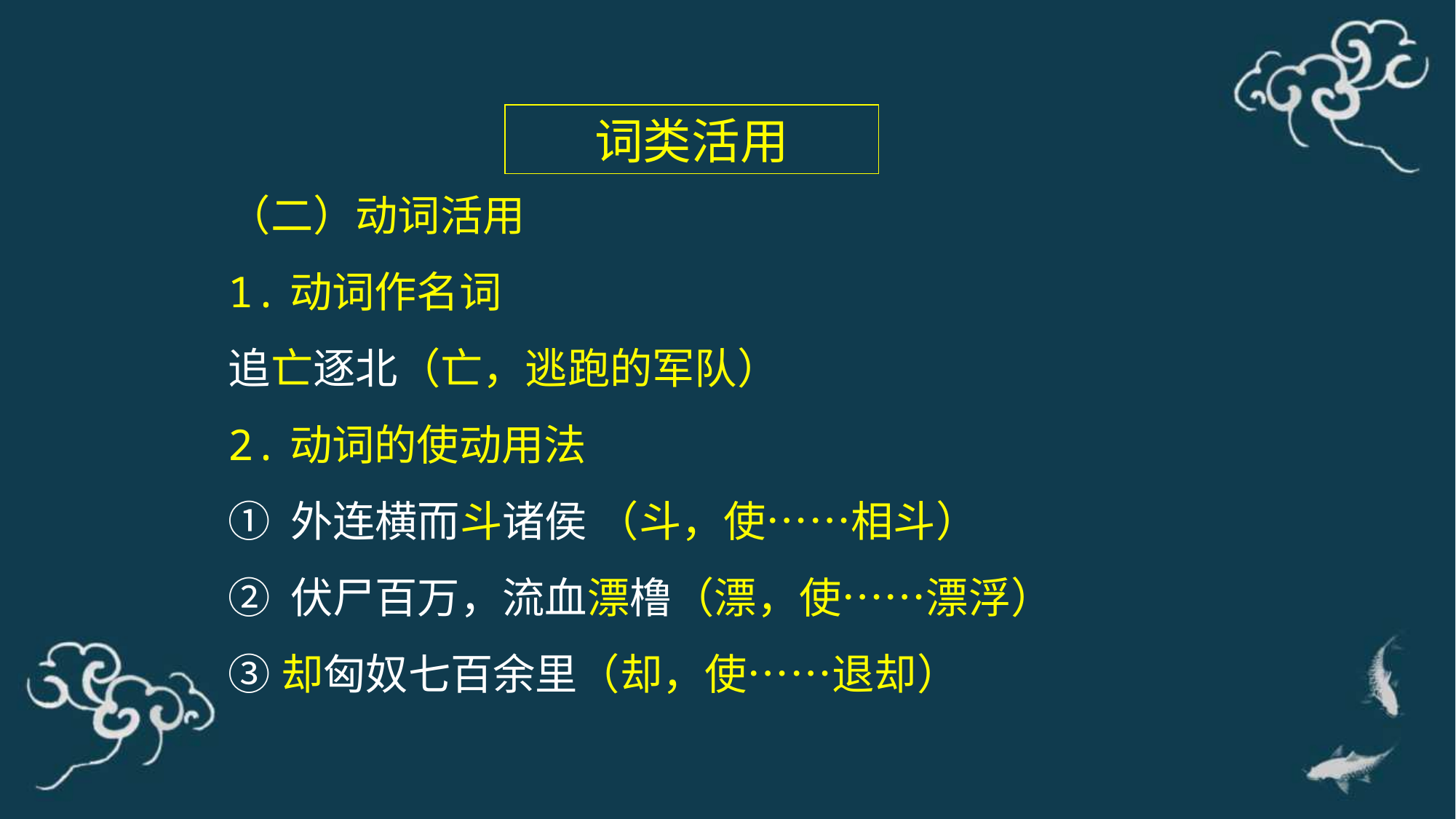

词类活用
（二）动词活用
1.动词作名词
追亡逐北（亡，逃跑的军队）
2.动词的使动用法
① 外连横而斗诸侯 （斗，使……相斗）
② 伏尸百万，流血漂橹（漂，使……漂浮）
③却匈奴七百余里（却，使……退却）